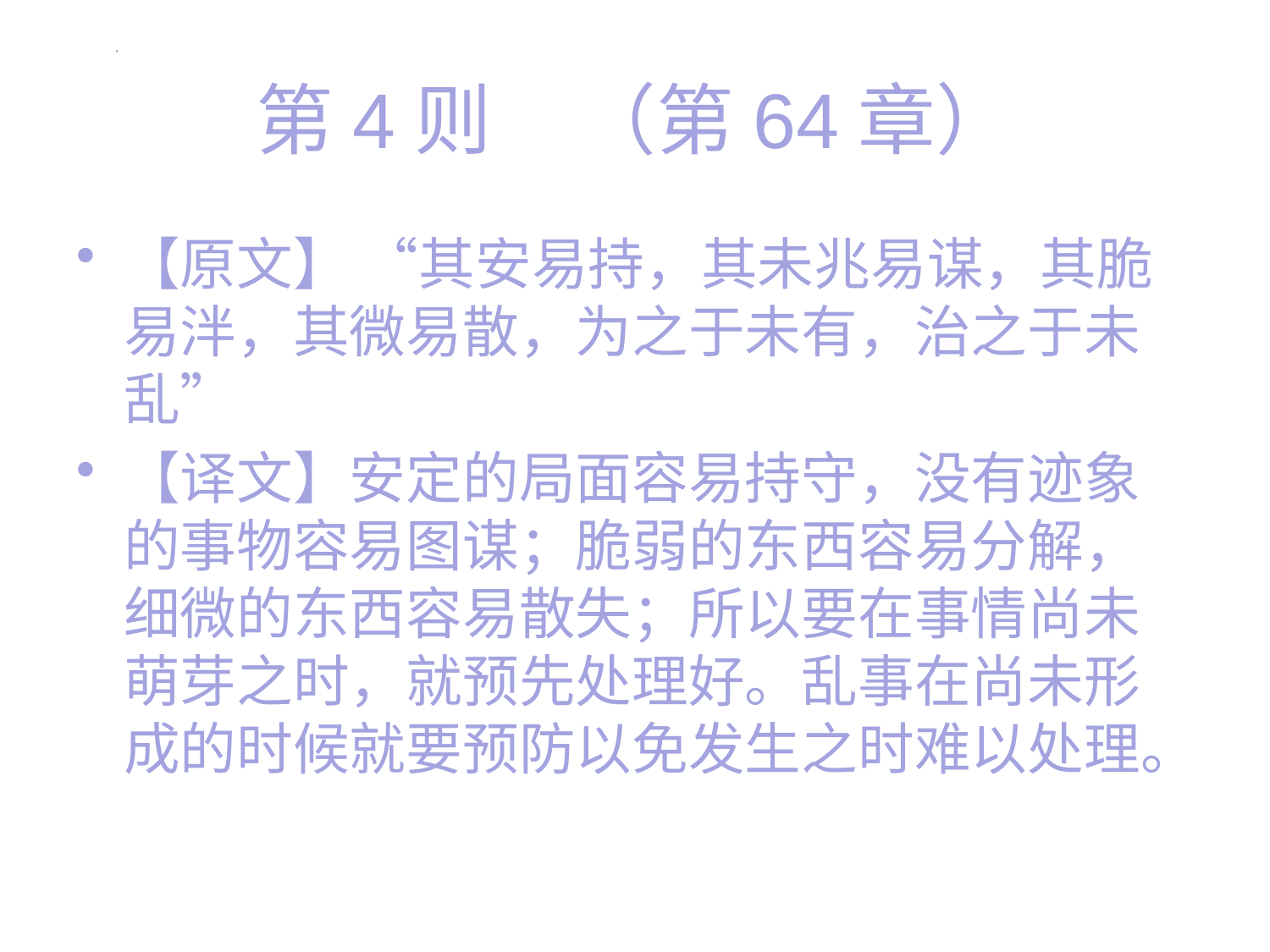

# 第4则     （第64章）
【原文】 “其安易持，其未兆易谋，其脆易泮，其微易散，为之于未有，治之于未乱”
【译文】安定的局面容易持守，没有迹象的事物容易图谋；脆弱的东西容易分解，细微的东西容易散失；所以要在事情尚未萌芽之时，就预先处理好。乱事在尚未形成的时候就要预防以免发生之时难以处理。